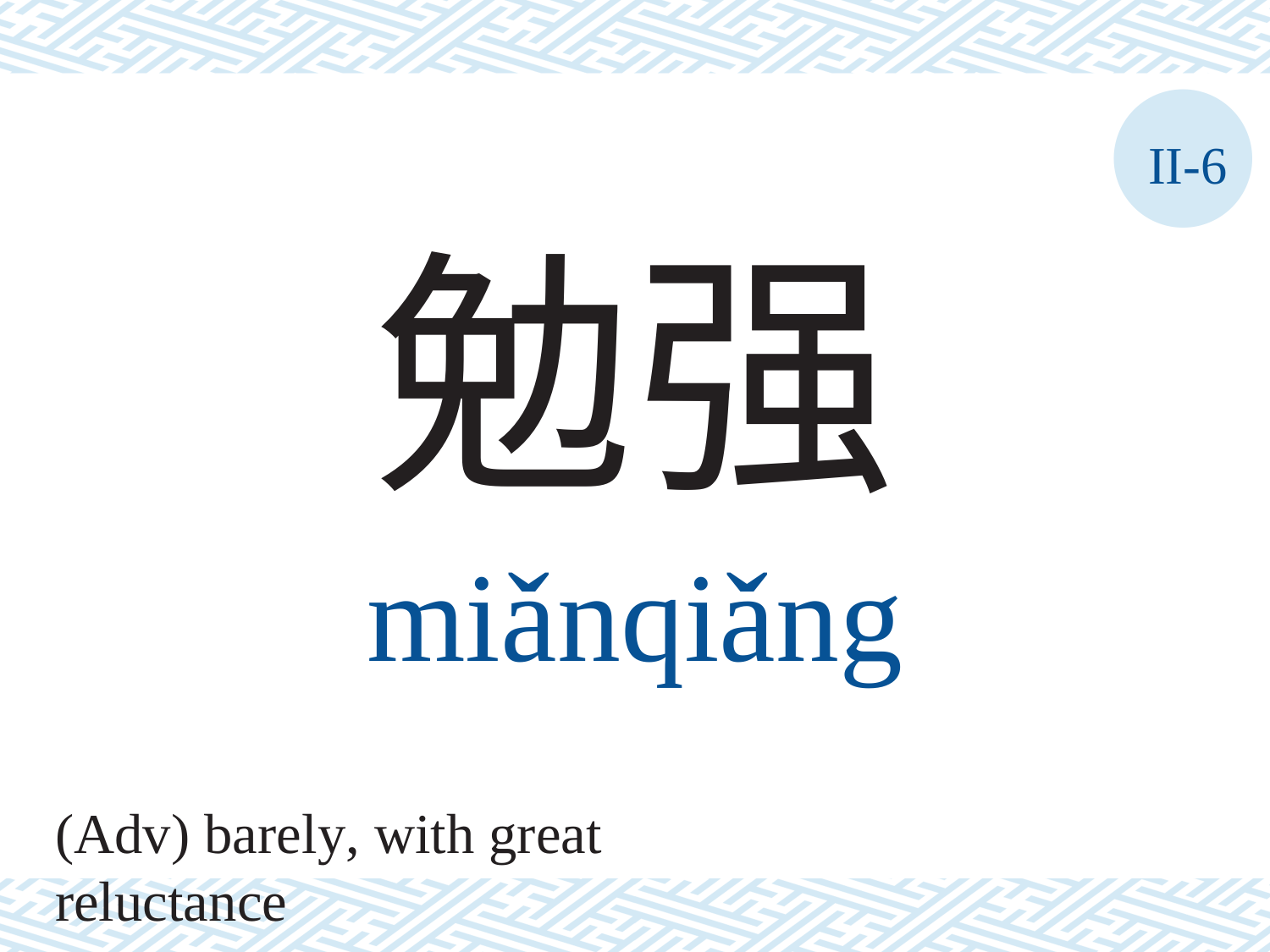

II-6
勉强
miǎnqiǎng
(Adv) barely, with great reluctance